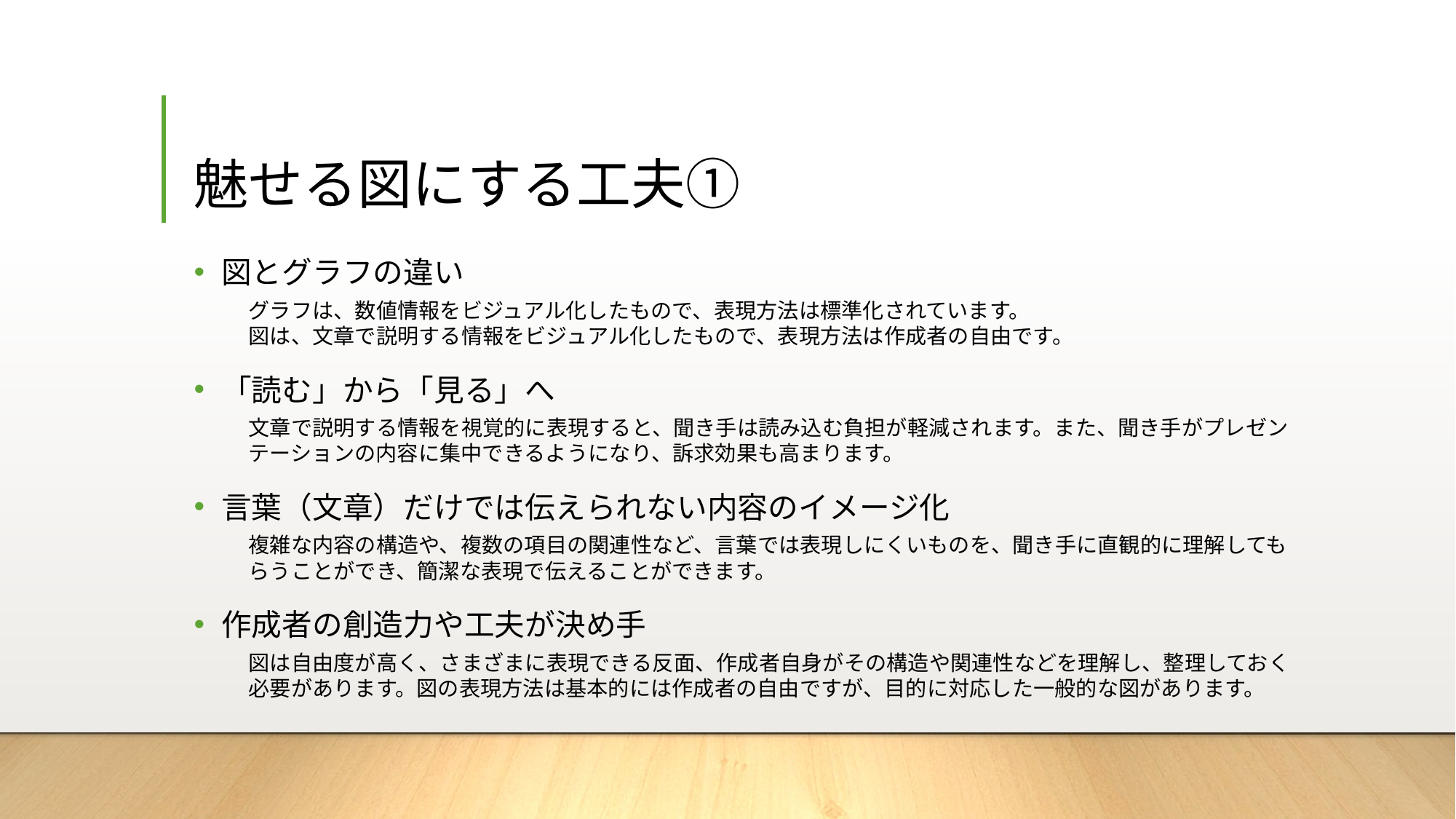

# 魅せる図にする工夫①
図とグラフの違い
グラフは、数値情報をビジュアル化したもので、表現方法は標準化されています。
図は、文章で説明する情報をビジュアル化したもので、表現方法は作成者の自由です。
「読む」から「見る」へ
文章で説明する情報を視覚的に表現すると、聞き手は読み込む負担が軽減されます。また、聞き手がプレゼンテーションの内容に集中できるようになり、訴求効果も高まります。
言葉（文章）だけでは伝えられない内容のイメージ化
複雑な内容の構造や、複数の項目の関連性など、言葉では表現しにくいものを、聞き手に直観的に理解してもらうことができ、簡潔な表現で伝えることができます。
作成者の創造力や工夫が決め手
図は自由度が高く、さまざまに表現できる反面、作成者自身がその構造や関連性などを理解し、整理しておく必要があります。図の表現方法は基本的には作成者の自由ですが、目的に対応した一般的な図があります。